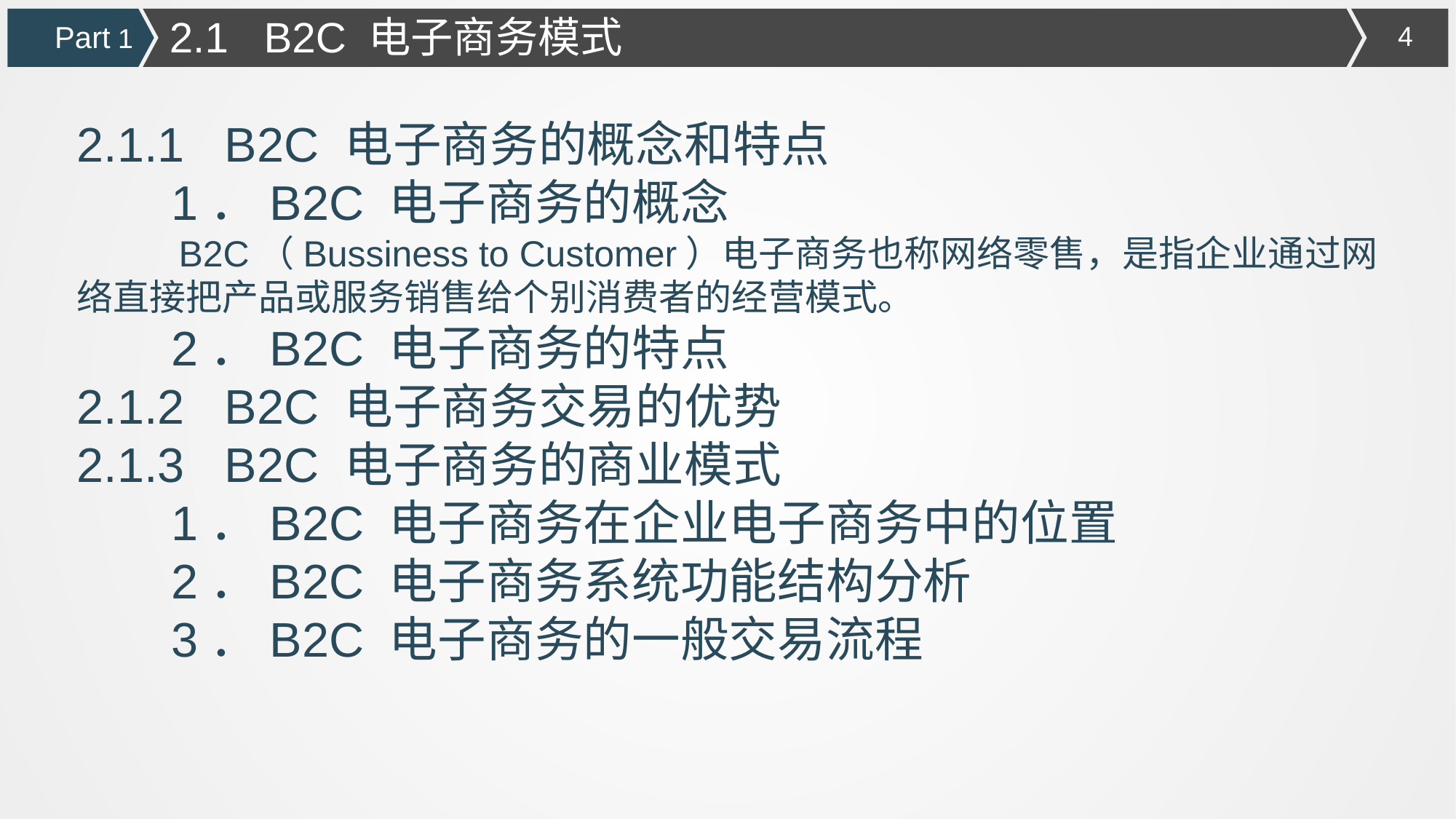

2.1   B2C 电子商务模式
Part 1
2.1.1   B2C 电子商务的概念和特点
       1．B2C 电子商务的概念
          B2C（Bussiness to Customer）电子商务也称网络零售，是指企业通过网络直接把产品或服务销售给个别消费者的经营模式。
       2．B2C 电子商务的特点
2.1.2   B2C 电子商务交易的优势
2.1.3   B2C 电子商务的商业模式
       1．B2C 电子商务在企业电子商务中的位置
       2．B2C 电子商务系统功能结构分析
       3．B2C 电子商务的一般交易流程